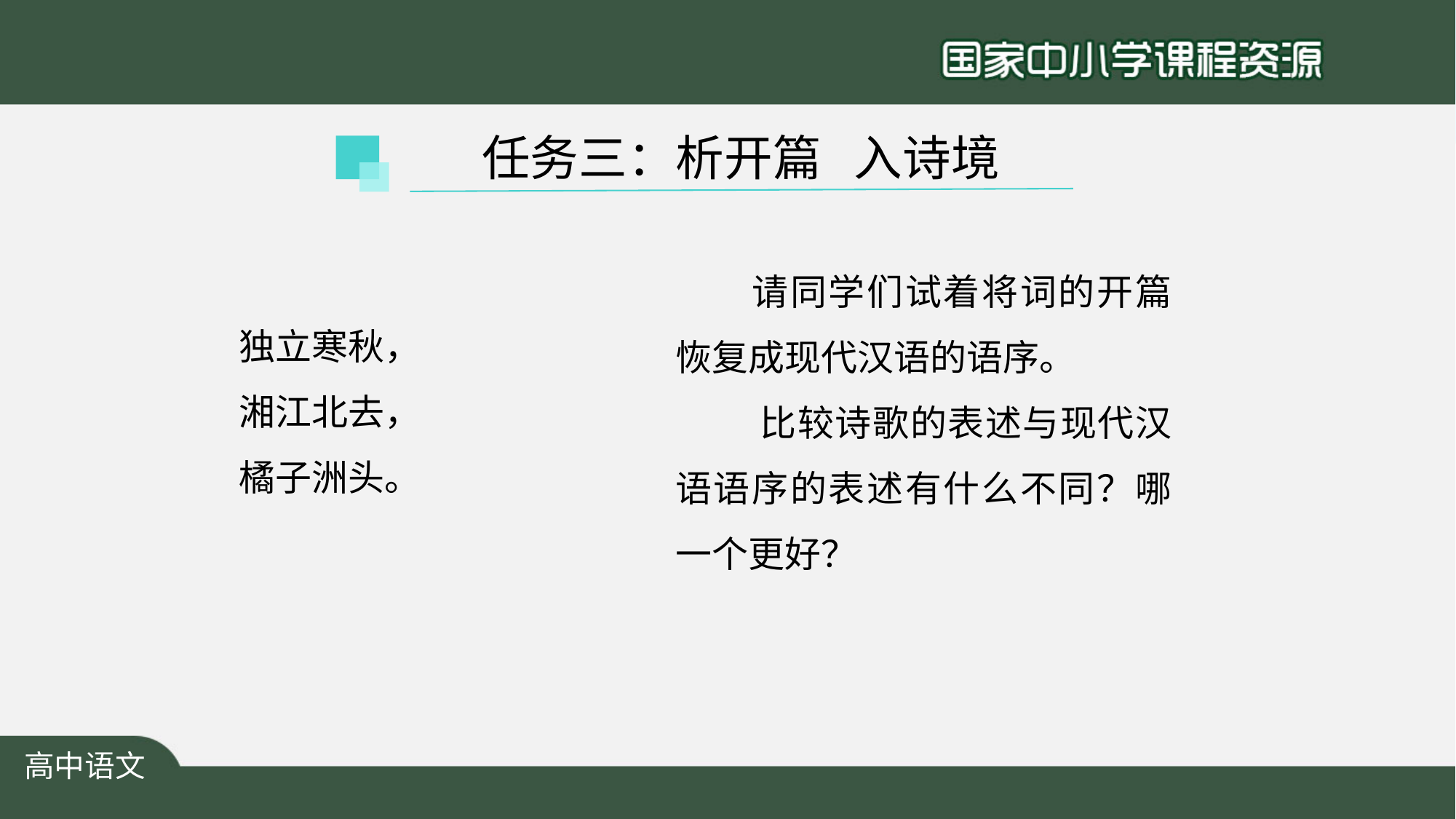

任务三：析开篇   入诗境

　　请同学们试着将词的开篇恢复成现代汉语的语序。
        比较诗歌的表述与现代汉语语序的表述有什么不同？哪一个更好？
独立寒秋，
湘江北去，
橘子洲头。